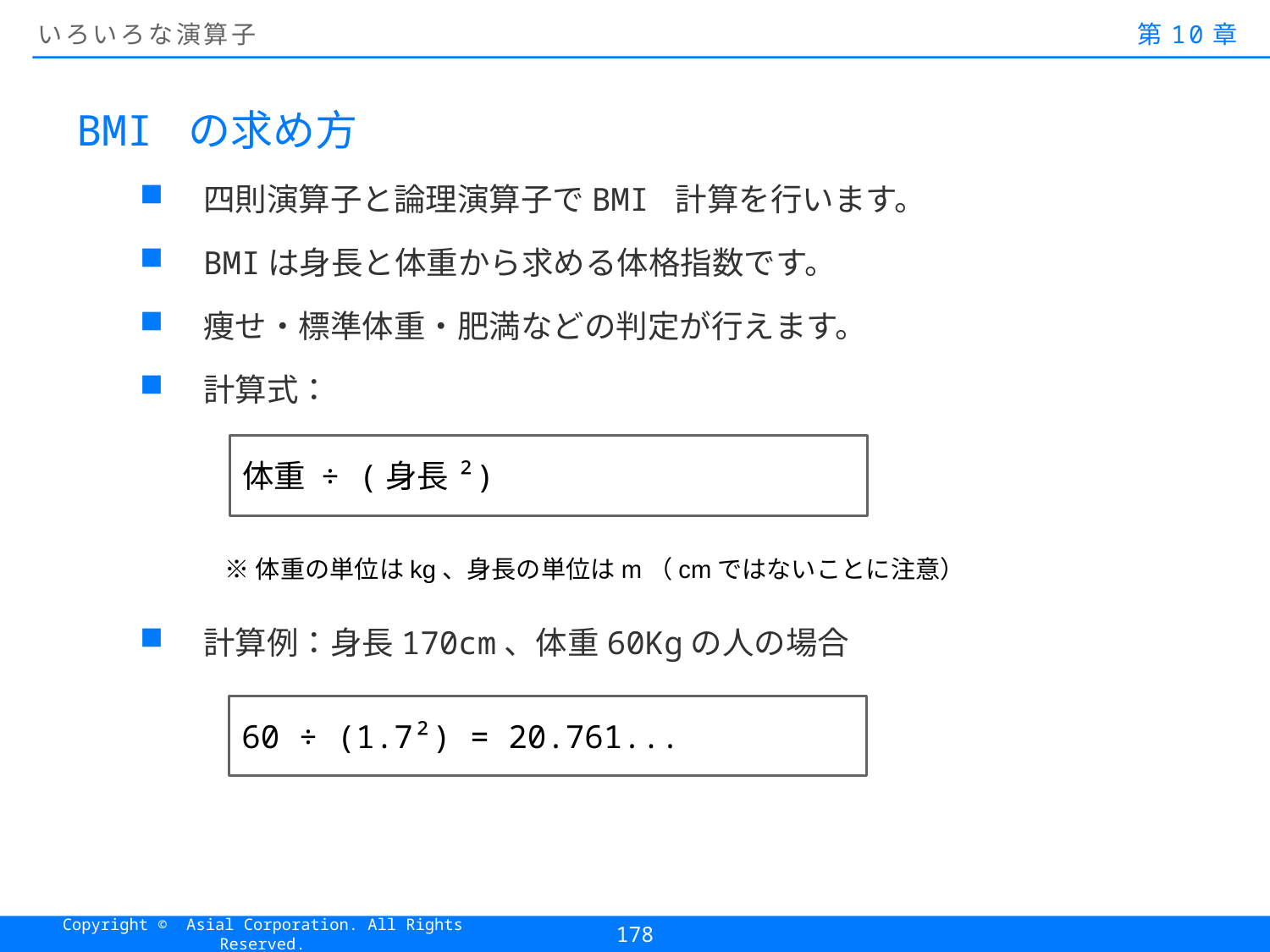

# いろいろな演算子
第10章
BMI の求め方
四則演算子と論理演算子でBMI 計算を行います。
BMIは身長と体重から求める体格指数です。
痩せ・標準体重・肥満などの判定が行えます。
計算式：

計算例：身長170cm、体重60Kgの人の場合
体重 ÷ (身長²)
※体重の単位はkg、身長の単位はm（cmではないことに注意）
60 ÷ (1.7²) = 20.761...
178